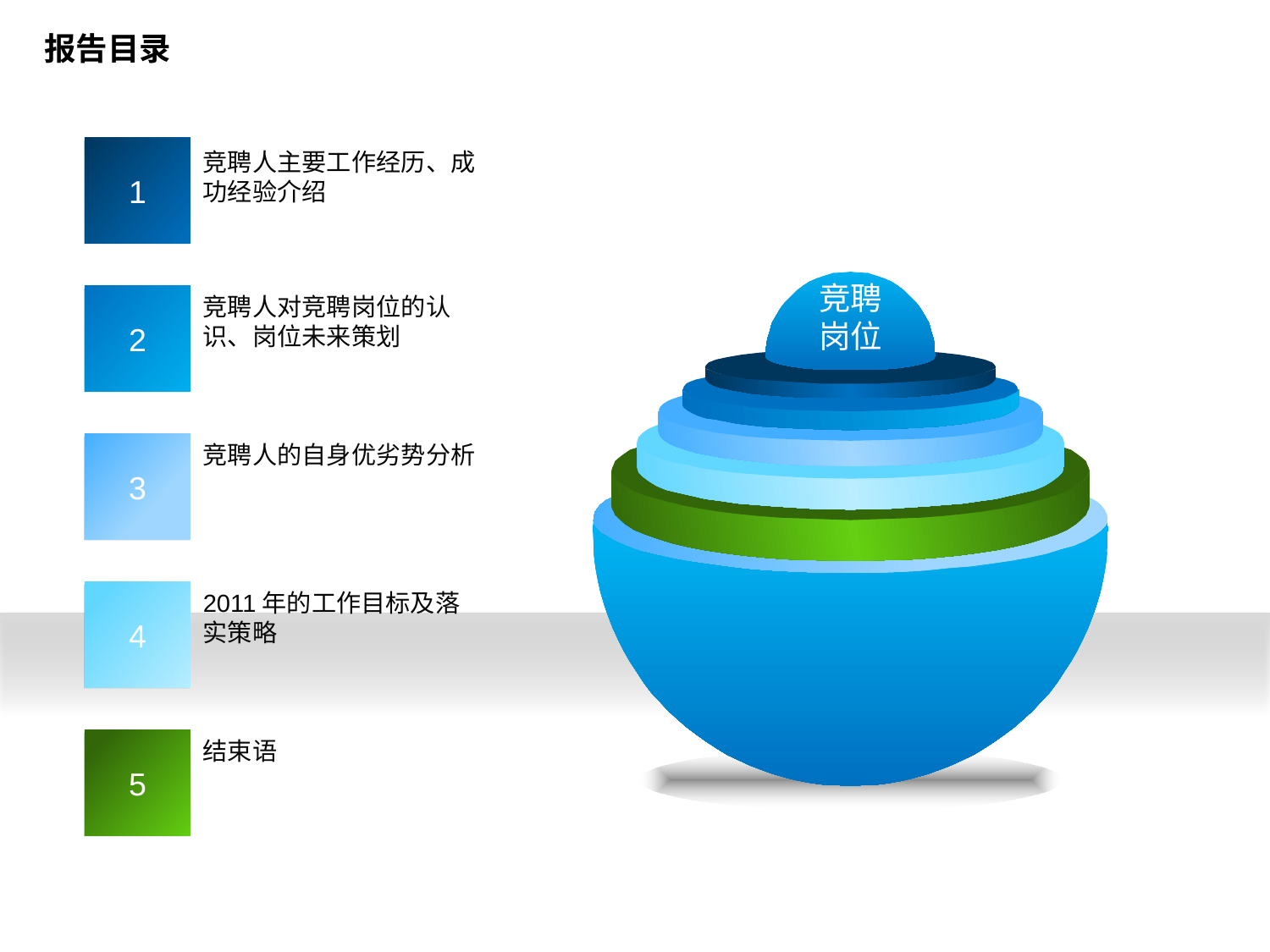

报告目录
1
竞聘人主要工作经历、成功经验介绍
竞聘
岗位

2
竞聘人对竞聘岗位的认识、岗位未来策划
3
竞聘人的自身优劣势分析
4
2011年的工作目标及落实策略

5
结束语